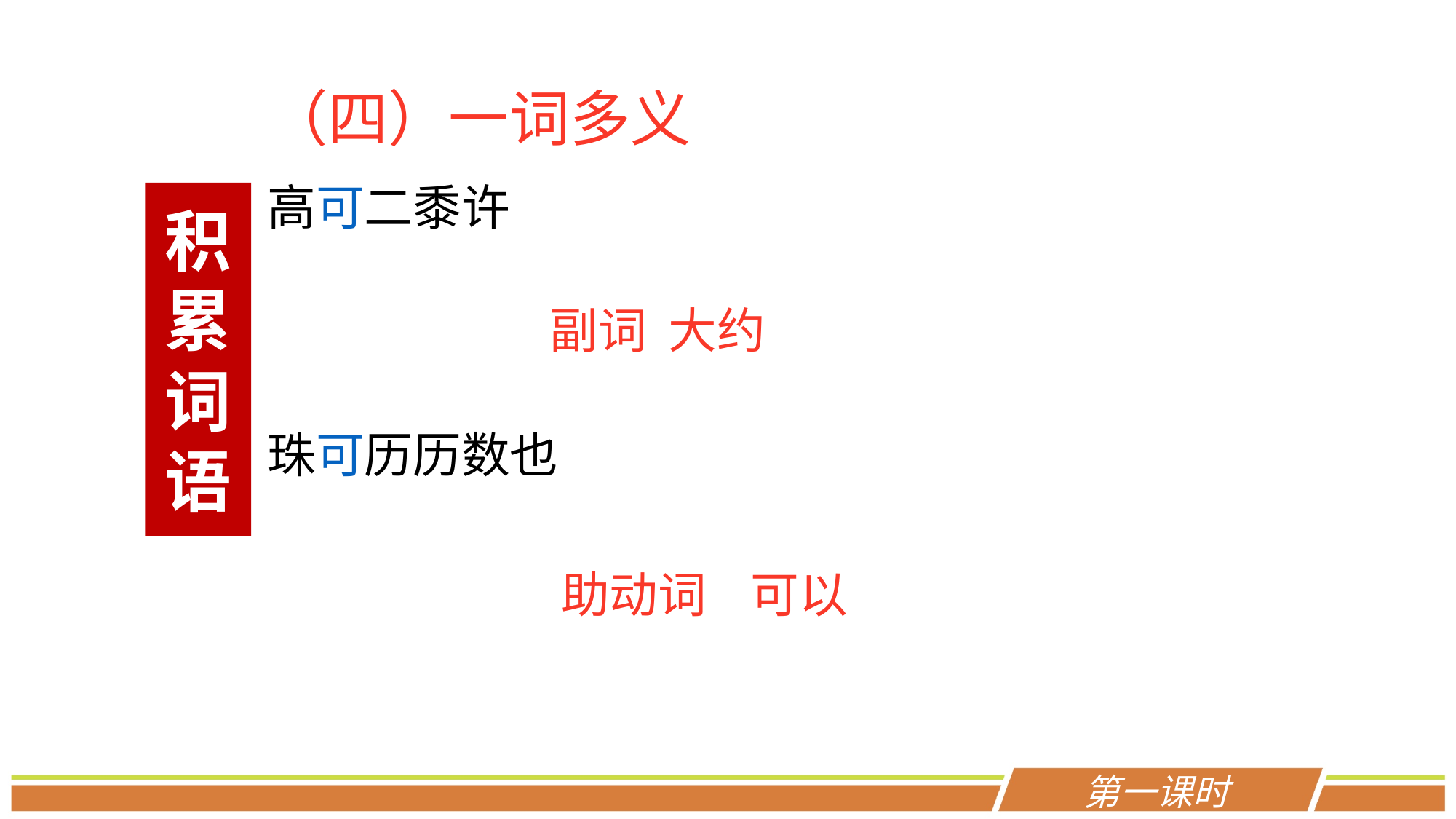

（四）一词多义
高可二黍许

珠可历历数也

积累词语
副词  大约
助动词    可以
第一课时